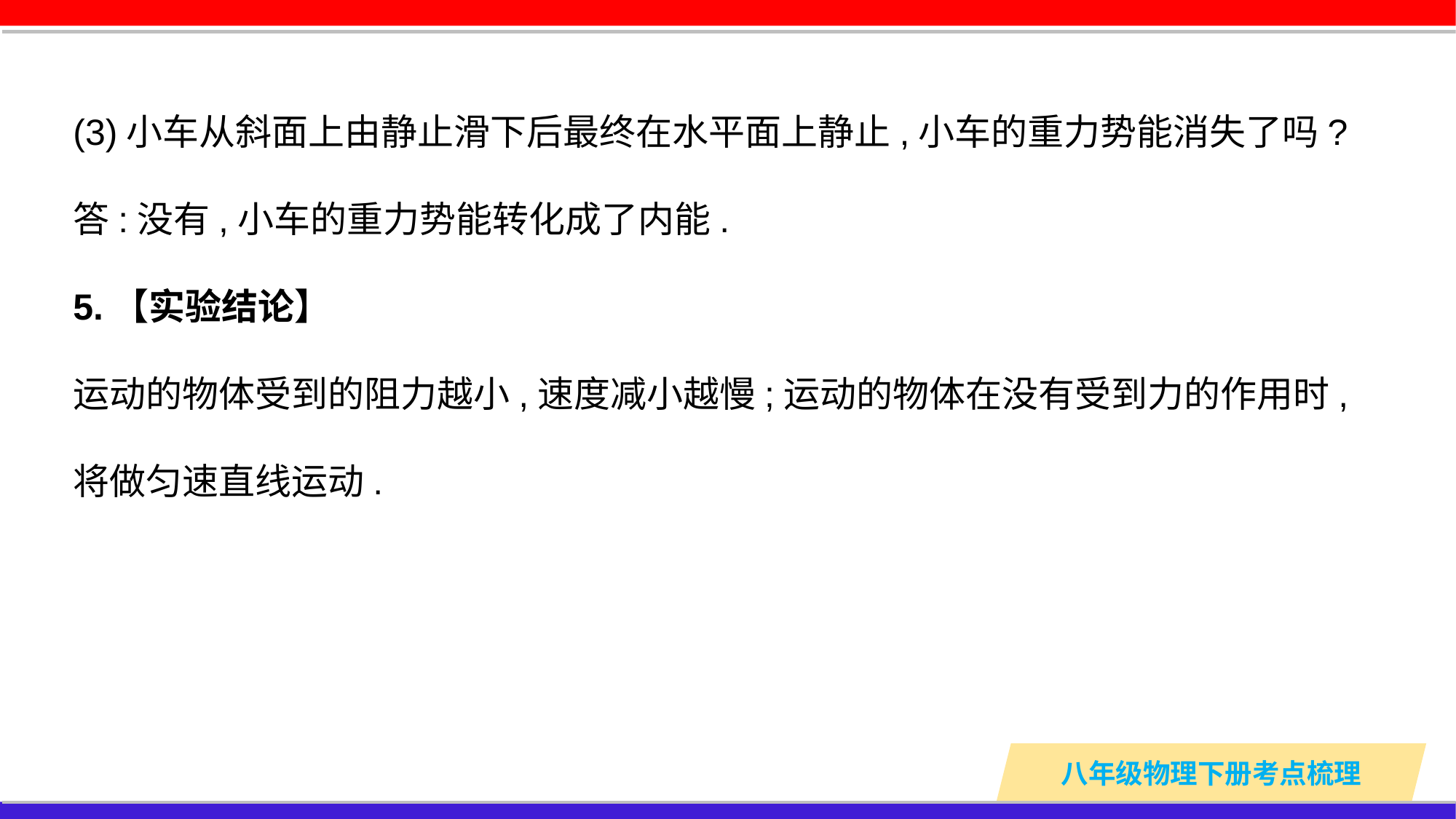

(3)小车从斜面上由静止滑下后最终在水平面上静止,小车的重力势能消失了吗?答:没有,小车的重力势能转化成了内能.
5.【实验结论】
运动的物体受到的阻力越小,速度减小越慢;运动的物体在没有受到力的作用时,将做匀速直线运动.